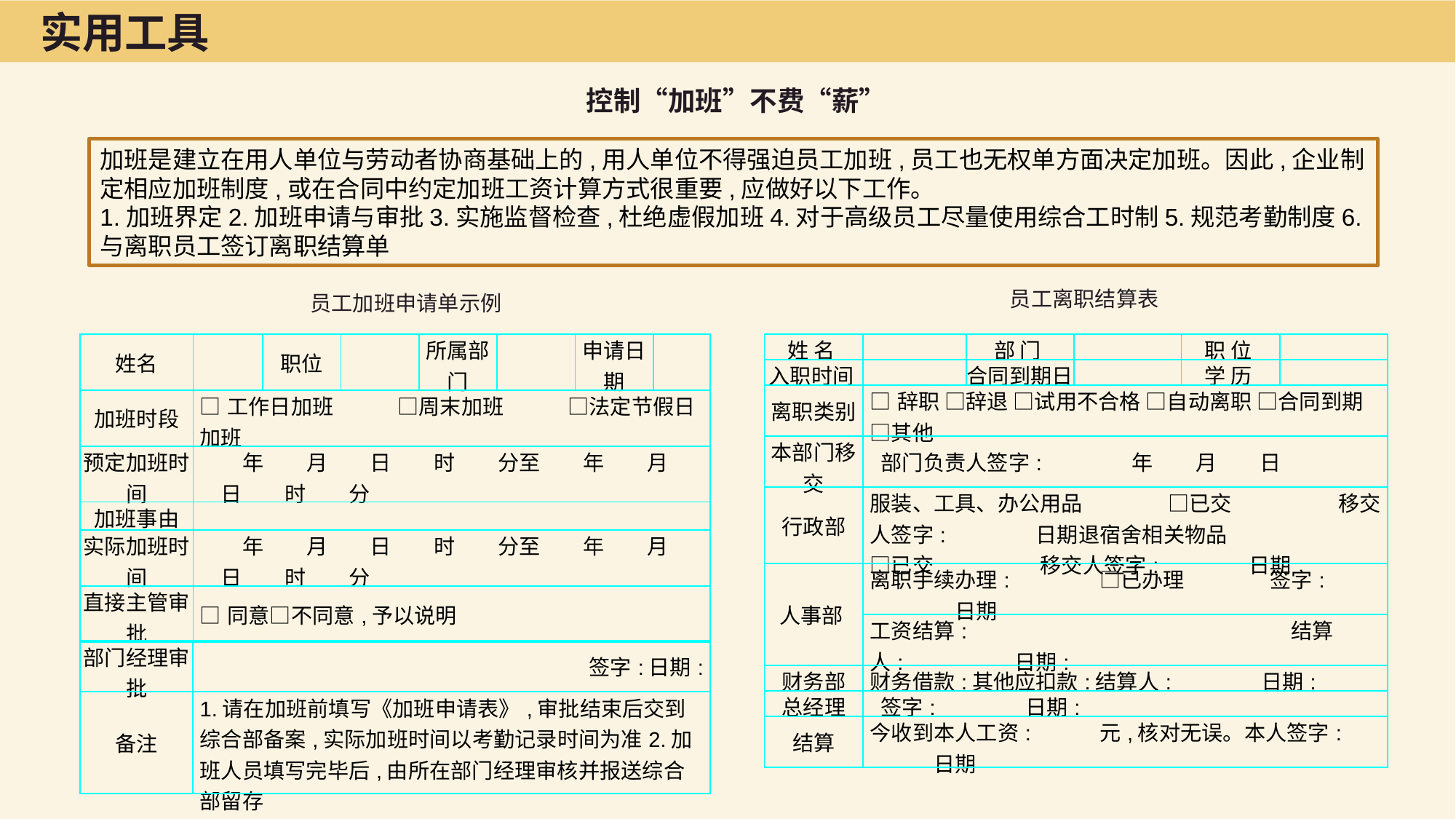

实用工具
控制“加班”不费“薪”
加班是建立在用人单位与劳动者协商基础上的,用人单位不得强迫员工加班,员工也无权单方面决定加班。因此,企业制定相应加班制度,或在合同中约定加班工资计算方式很重要,应做好以下工作。
1.加班界定2.加班申请与审批3.实施监督检查,杜绝虚假加班4.对于高级员工尽量使用综合工时制5.规范考勤制度6.与离职员工签订离职结算单
员工离职结算表
员工加班申请单示例
| 姓名 |  | 职位 |  | 所属部门 |  | 申请日期 |  |
| --- | --- | --- | --- | --- | --- | --- | --- |
| 加班时段 | □工作日加班　　　□周末加班　　　□法定节假日加班 |  |  |  |  |  |  |
| 预定加班时间 | 年　　月　　日　　时　　分至　　年　　月　　日　　时　　分 |  |  |  |  |  |  |
| 加班事由 |  |  |  |  |  |  |  |
| 实际加班时间 | 年　　月　　日　　时　　分至　　年　　月　　日　　时　　分 |  |  |  |  |  |  |
| 直接主管审批 | □同意□不同意,予以说明 |  |  |  |  |  |  |
| 姓 名 |  | 部 门 |  | 职 位 |  |
| --- | --- | --- | --- | --- | --- |
| 入职时间 |  | 合同到期日 |  | 学 历 |  |
| 离职类别 | □辞职 □辞退 □试用不合格 □自动离职 □合同到期 □其他 |  |  |  |  |
| 本部门移交 | 部门负责人签字:　　　　年　　月　　日 |  |  |  |  |
| 行政部 | 服装、工具、办公用品　　　　□已交　　　　　移交人签字:　　　　日期退宿舍相关物品　　　　　　　□已交　　　　　移交人签字:　　　　日期 |  |  |  |  |
| 人事部 | 离职手续办理:　　　　□已办理　　　　签字:　　　　　　日期 |  |  |  |  |
|  | 工资结算:　　　　　　　　　　　　　　　结算人:　　　　　日期: |  |  |  |  |
| 财务部 | 财务借款:其他应扣款:结算人:　　　　日期: |  |  |  |  |
| 总经理 | 签字:　　　　日期: |  |  |  |  |
| 结算 | 今收到本人工资:　　　元,核对无误。本人签字:　　　　日期 |  |  |  |  |
| 部门经理审批 | 签字:日期: |
| --- | --- |
| 备注 | 1.请在加班前填写《加班申请表》,审批结束后交到综合部备案,实际加班时间以考勤记录时间为准2.加班人员填写完毕后,由所在部门经理审核并报送综合部留存 |